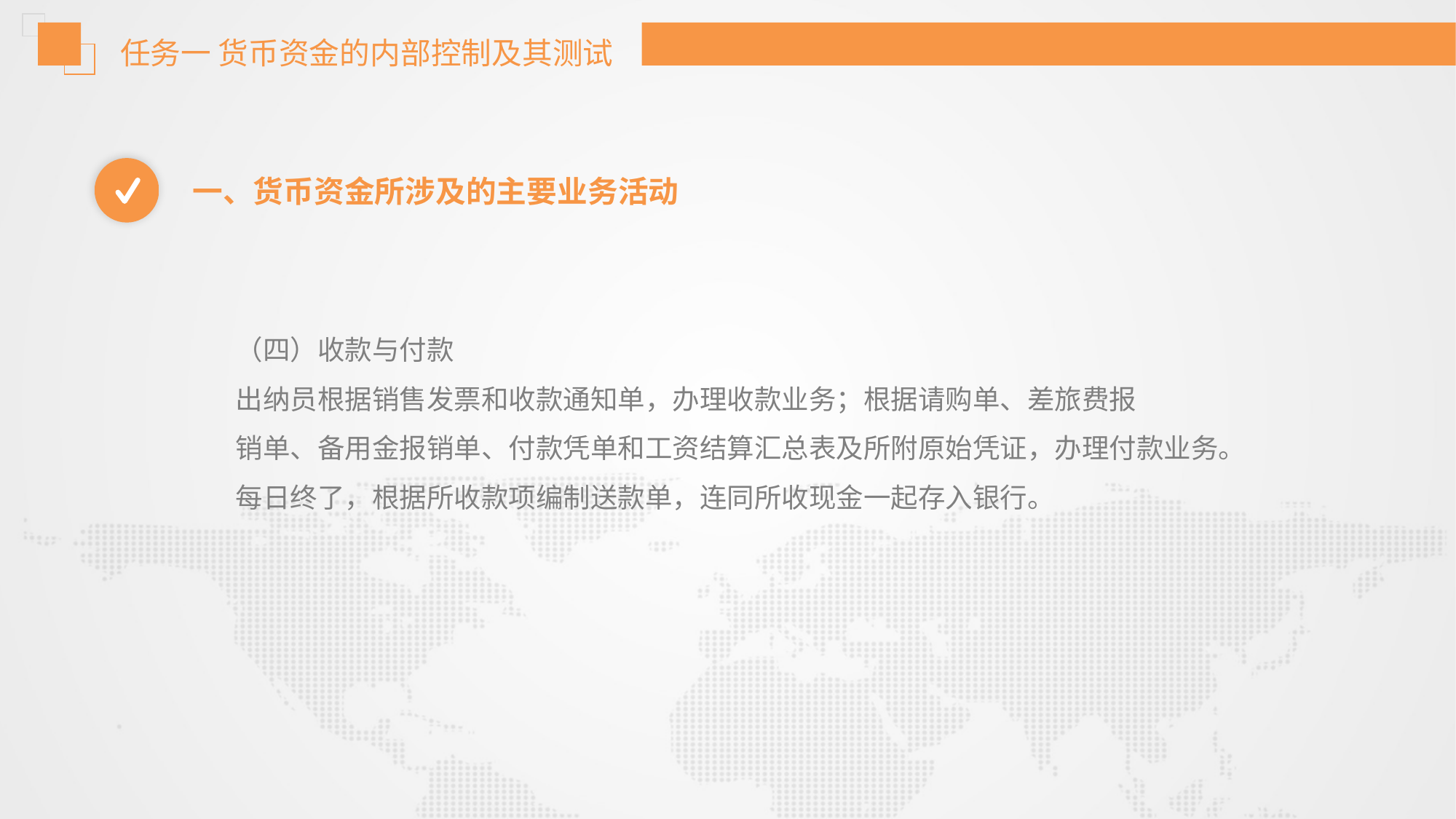

任务一 货币资金的内部控制及其测试

一、货币资金所涉及的主要业务活动
（四）收款与付款
出纳员根据销售发票和收款通知单，办理收款业务；根据请购单、差旅费报
销单、备用金报销单、付款凭单和工资结算汇总表及所附原始凭证，办理付款业务。
每日终了，根据所收款项编制送款单，连同所收现金一起存入银行。